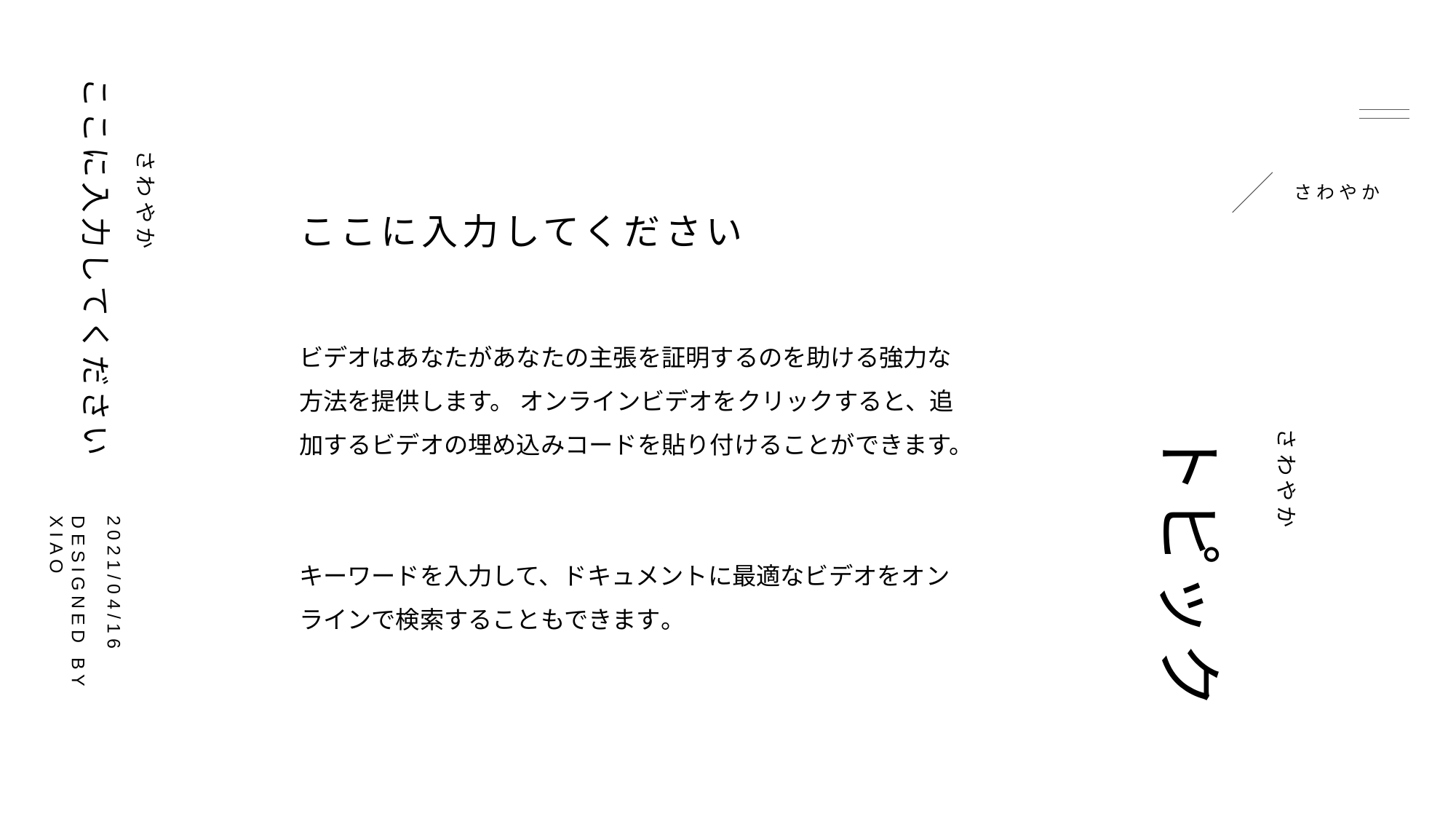

ここに入力してください
さわやか
さわやか
ここに入力してください
ビデオはあなたがあなたの主張を証明するのを助ける強力な方法を提供します。 オンラインビデオをクリックすると、追加するビデオの埋め込みコードを貼り付けることができます。

キーワードを入力して、ドキュメントに最適なビデオをオンラインで検索することもできます。
トピック
さわやか
DESIGNED BY XIAO
2021/04/16